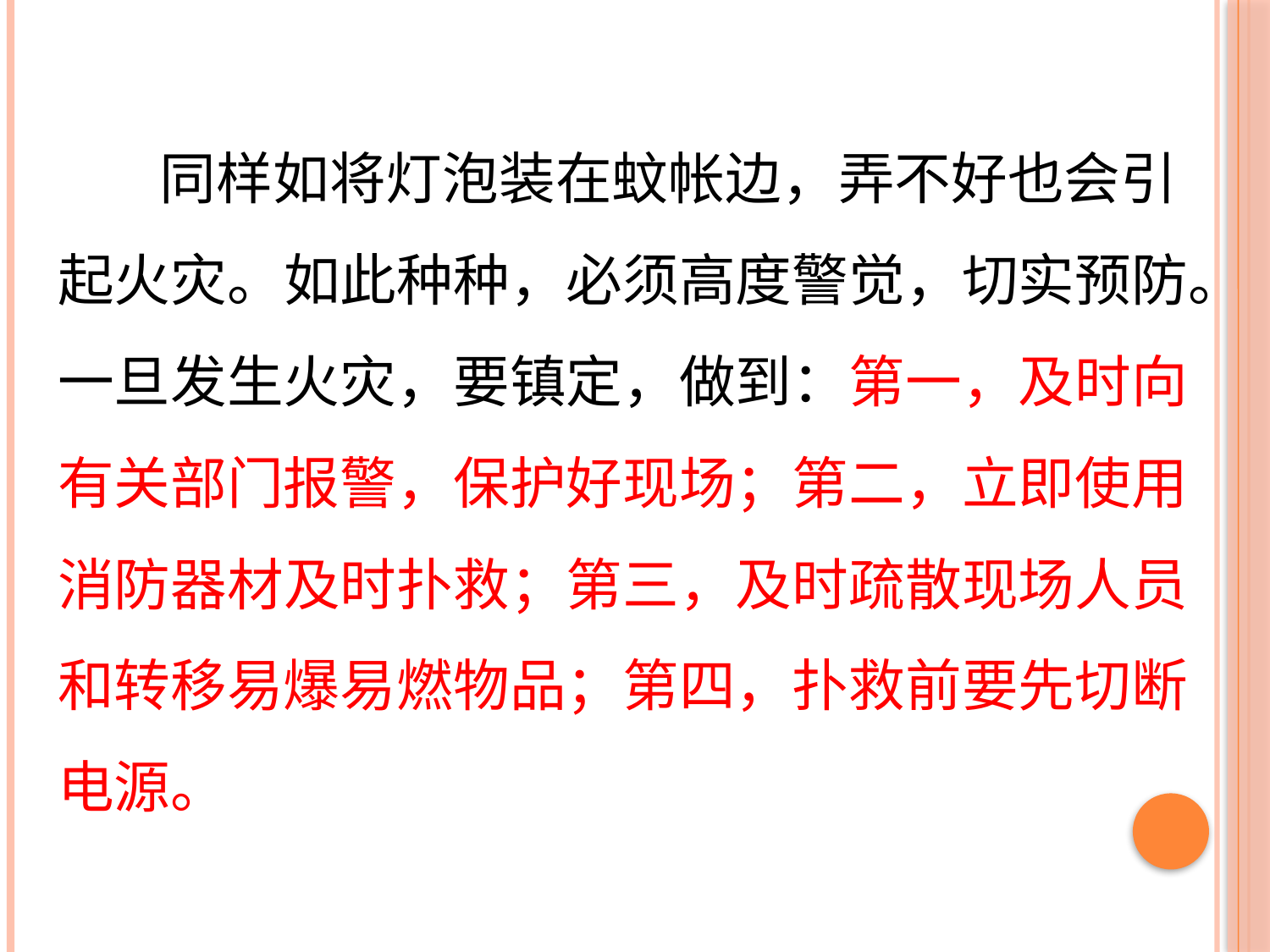

同样如将灯泡装在蚊帐边，弄不好也会引起火灾。如此种种，必须高度警觉，切实预防。一旦发生火灾，要镇定，做到：第一，及时向有关部门报警，保护好现场；第二，立即使用消防器材及时扑救；第三，及时疏散现场人员和转移易爆易燃物品；第四，扑救前要先切断电源。